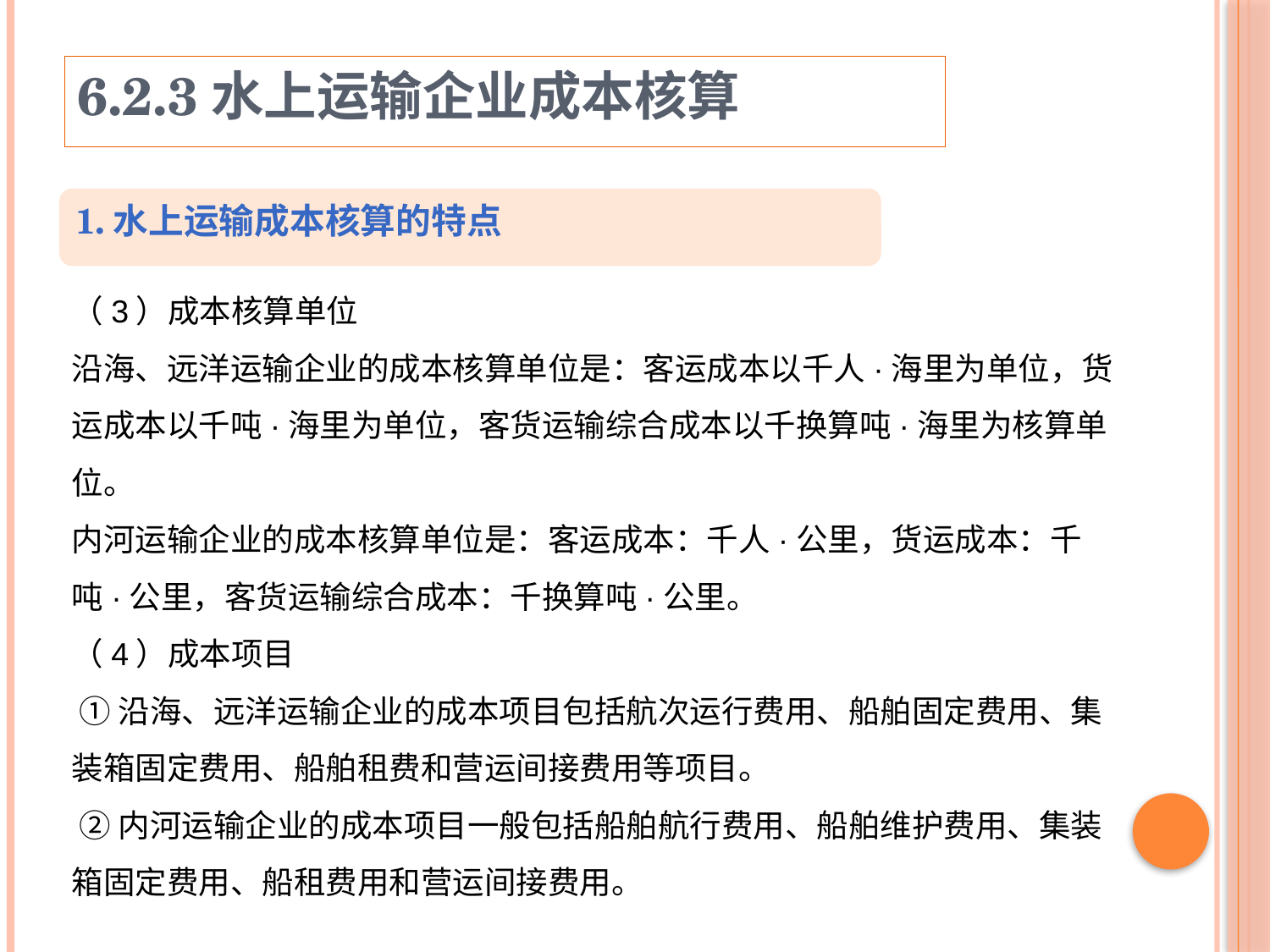

6.2.3水上运输企业成本核算
1.水上运输成本核算的特点
（3）成本核算单位
沿海、远洋运输企业的成本核算单位是：客运成本以千人·海里为单位，货运成本以千吨·海里为单位，客货运输综合成本以千换算吨·海里为核算单位。
内河运输企业的成本核算单位是：客运成本：千人·公里，货运成本：千吨·公里，客货运输综合成本：千换算吨·公里。
（4）成本项目
 ①沿海、远洋运输企业的成本项目包括航次运行费用、船舶固定费用、集装箱固定费用、船舶租费和营运间接费用等项目。
 ②内河运输企业的成本项目一般包括船舶航行费用、船舶维护费用、集装箱固定费用、船租费用和营运间接费用。